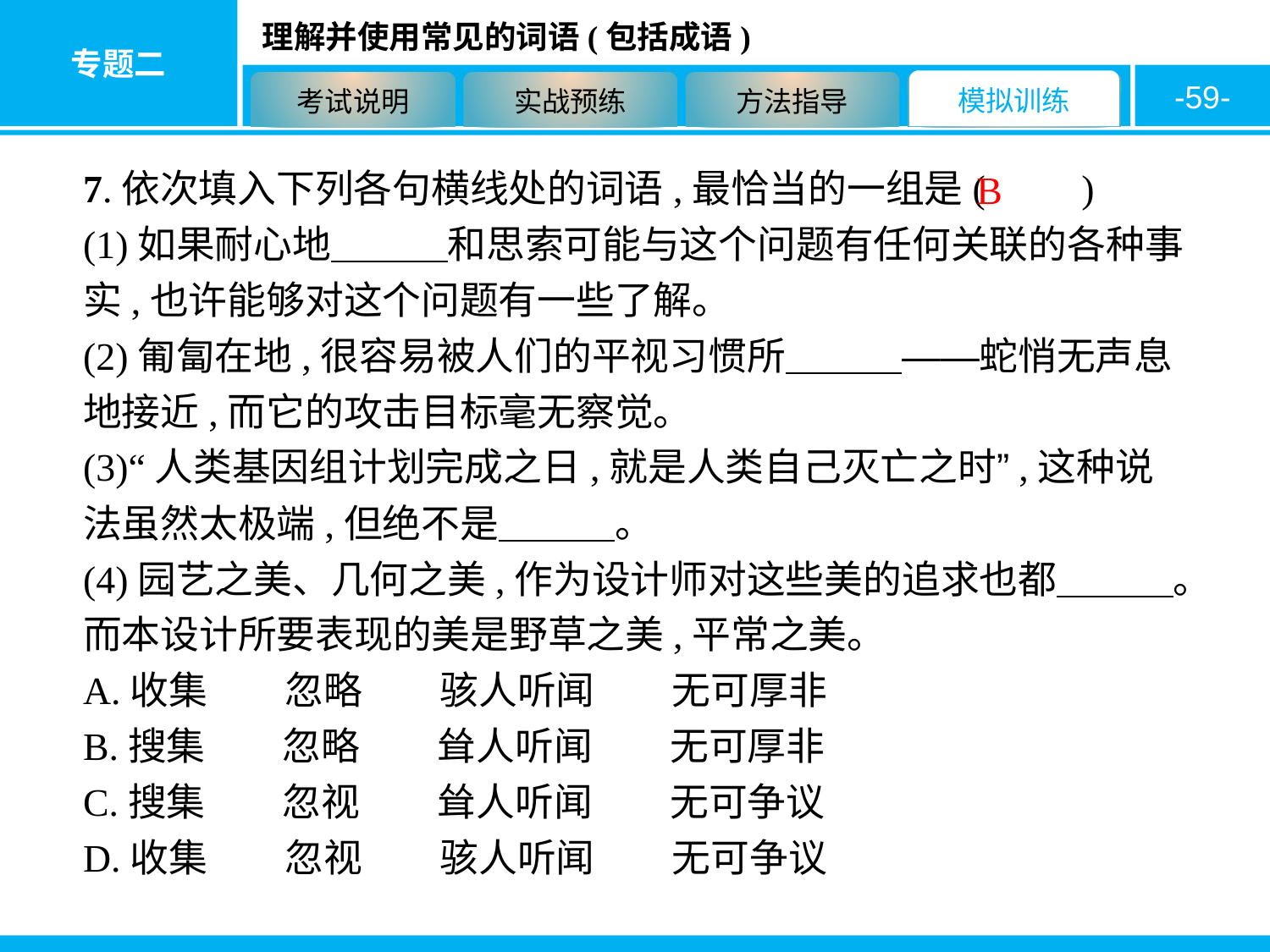

-59-
7.依次填入下列各句横线处的词语,最恰当的一组是(　　)
(1)如果耐心地　　　和思索可能与这个问题有任何关联的各种事实,也许能够对这个问题有一些了解。
(2)匍匐在地,很容易被人们的平视习惯所　　　——蛇悄无声息地接近,而它的攻击目标毫无察觉。
(3)“人类基因组计划完成之日,就是人类自己灭亡之时”,这种说法虽然太极端,但绝不是　　　。
(4)园艺之美、几何之美,作为设计师对这些美的追求也都　　　。而本设计所要表现的美是野草之美,平常之美。
A.收集　　忽略　　骇人听闻　　无可厚非
B.搜集　　忽略　　耸人听闻　　无可厚非
C.搜集　　忽视　　耸人听闻　　无可争议
D.收集　　忽视　　骇人听闻　　无可争议
B